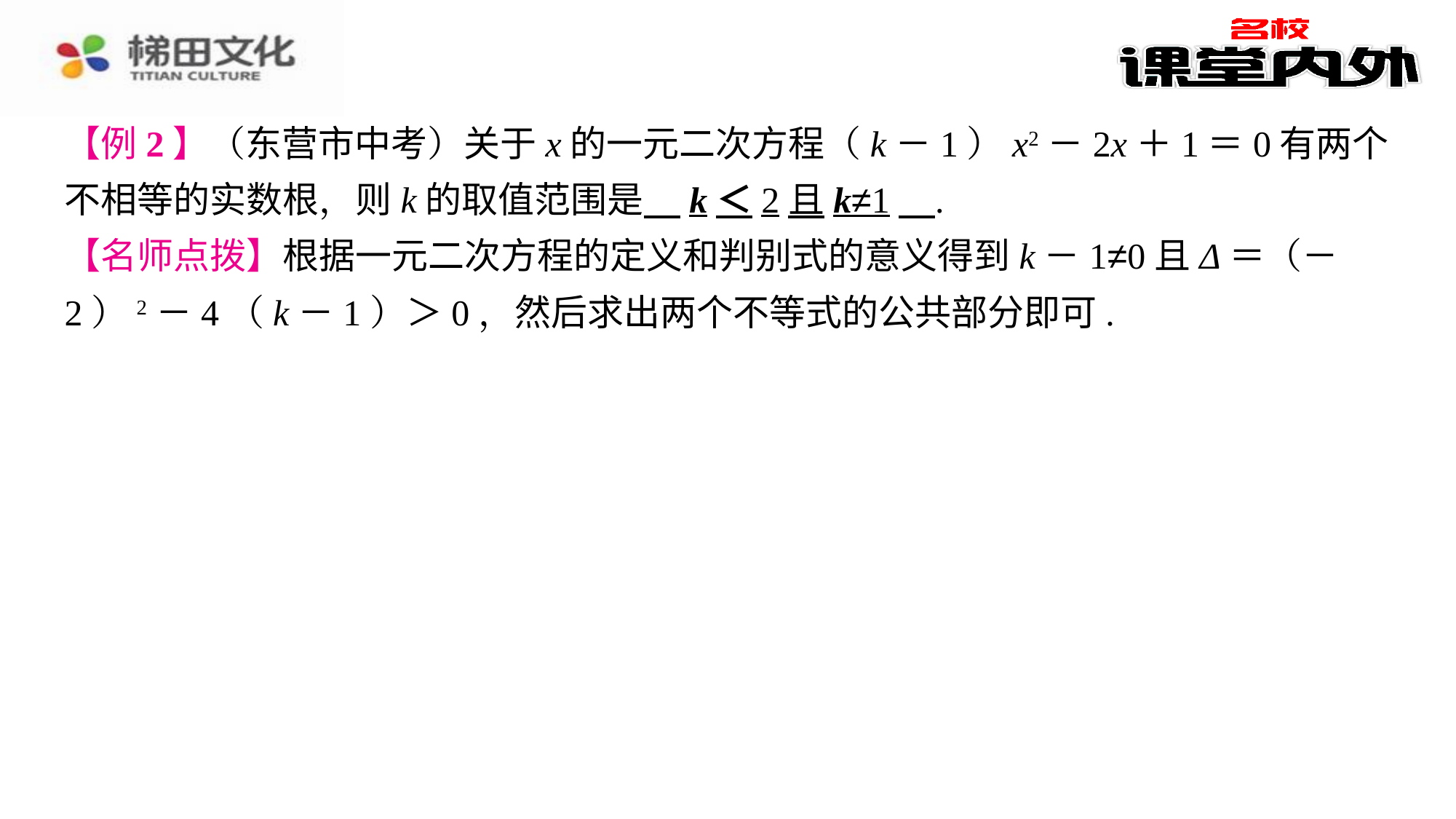

【例2】（东营市中考）关于x的一元二次方程（k－1）x2－2x＋1＝0有两个不相等的实数根，则k的取值范围是 　k＜2且k≠1　⁠.
【名师点拨】根据一元二次方程的定义和判别式的意义得到k－1≠0且Δ＝（－2）2－4（k－1）＞0，然后求出两个不等式的公共部分即可.